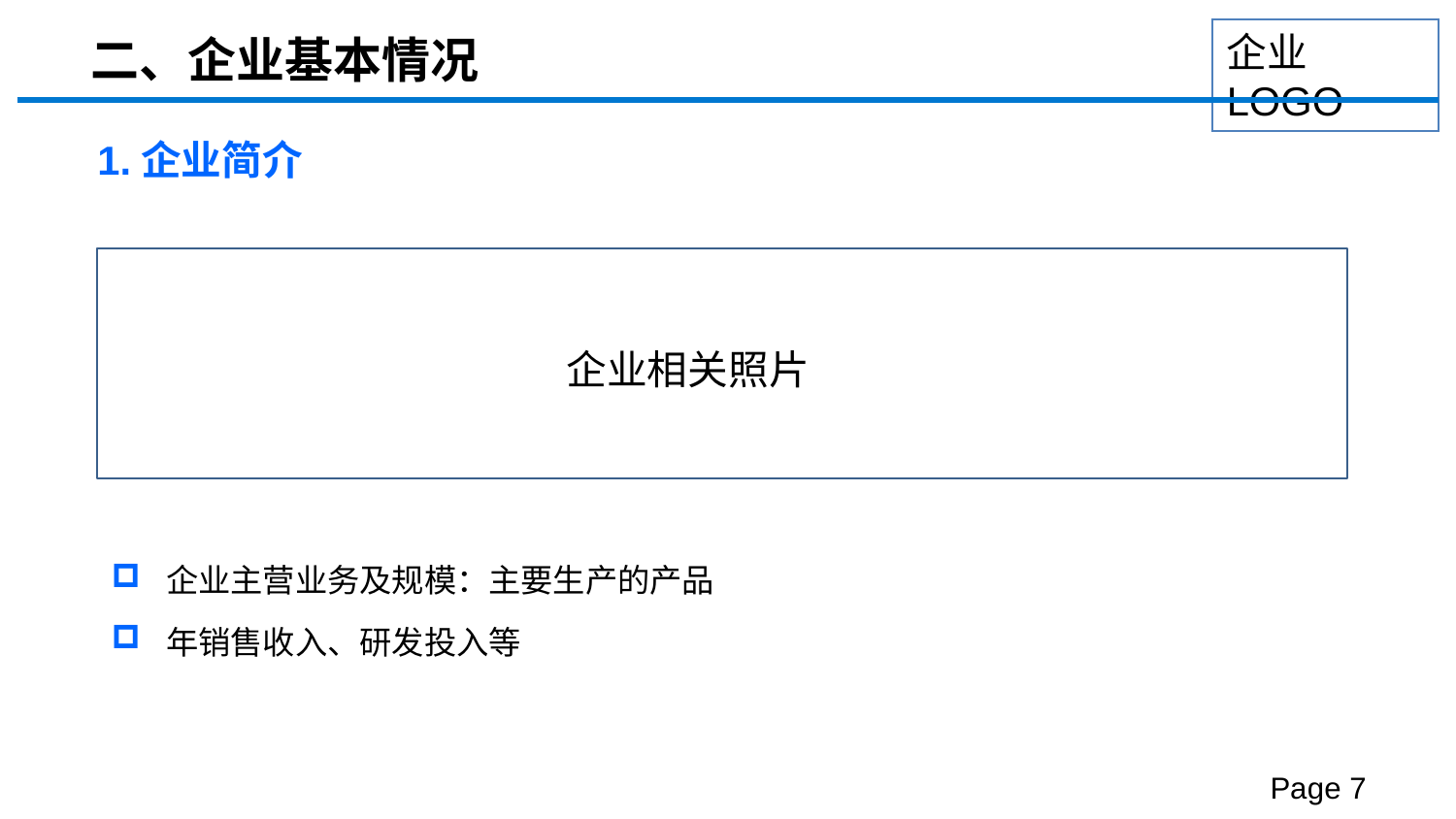

二、企业基本情况
1.企业简介

企业相关照片
企业主营业务及规模：主要生产的产品
年销售收入、研发投入等
Page 7